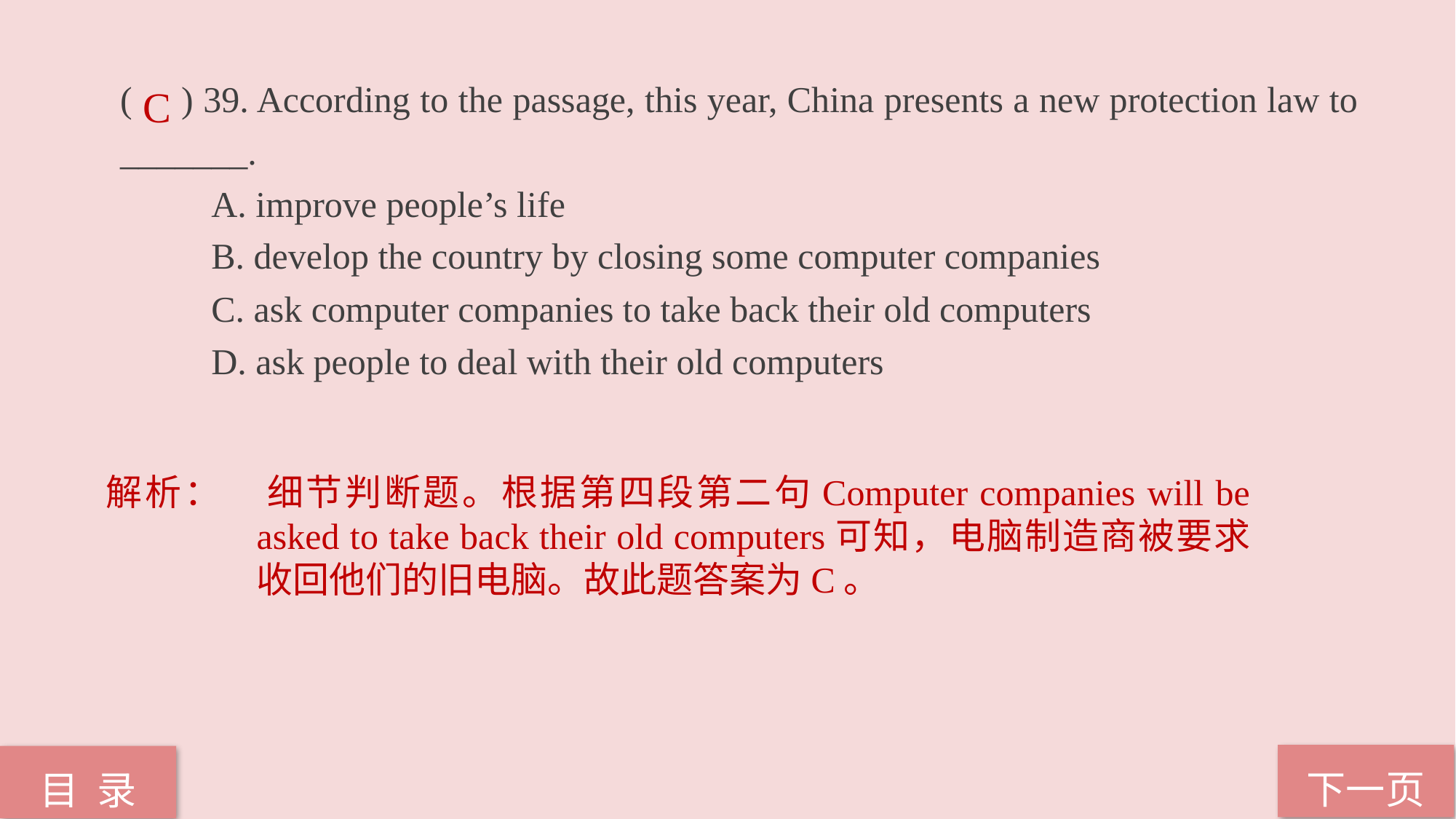

(     ) 39. According to the passage, this year, China presents a new protection law to _______.
          A. improve people’s life
          B. develop the country by closing some computer companies
          C. ask computer companies to take back their old computers
          D. ask people to deal with their old computers
C
解析：	细节判断题。根据第四段第二句Computer companies will be asked to take back their old computers可知，电脑制造商被要求收回他们的旧电脑。故此题答案为C。